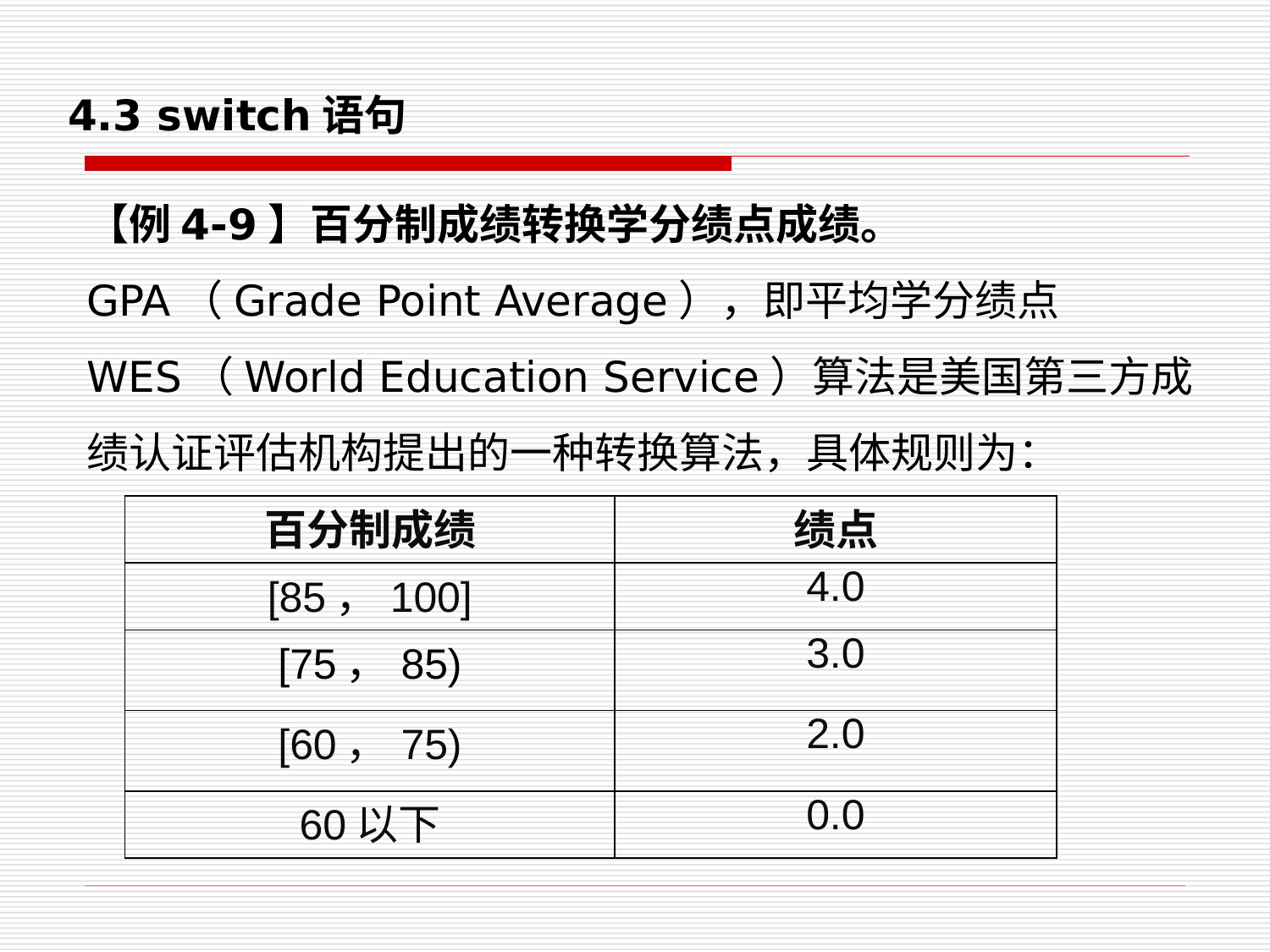

# 4.3 switch语句
【例4-9】百分制成绩转换学分绩点成绩。
GPA（Grade Point Average），即平均学分绩点
WES（World Education Service）算法是美国第三方成绩认证评估机构提出的一种转换算法，具体规则为：
| 百分制成绩 | 绩点 |
| --- | --- |
| [85，100] | 4.0 |
| [75，85) | 3.0 |
| [60，75) | 2.0 |
| 60以下 | 0.0 |